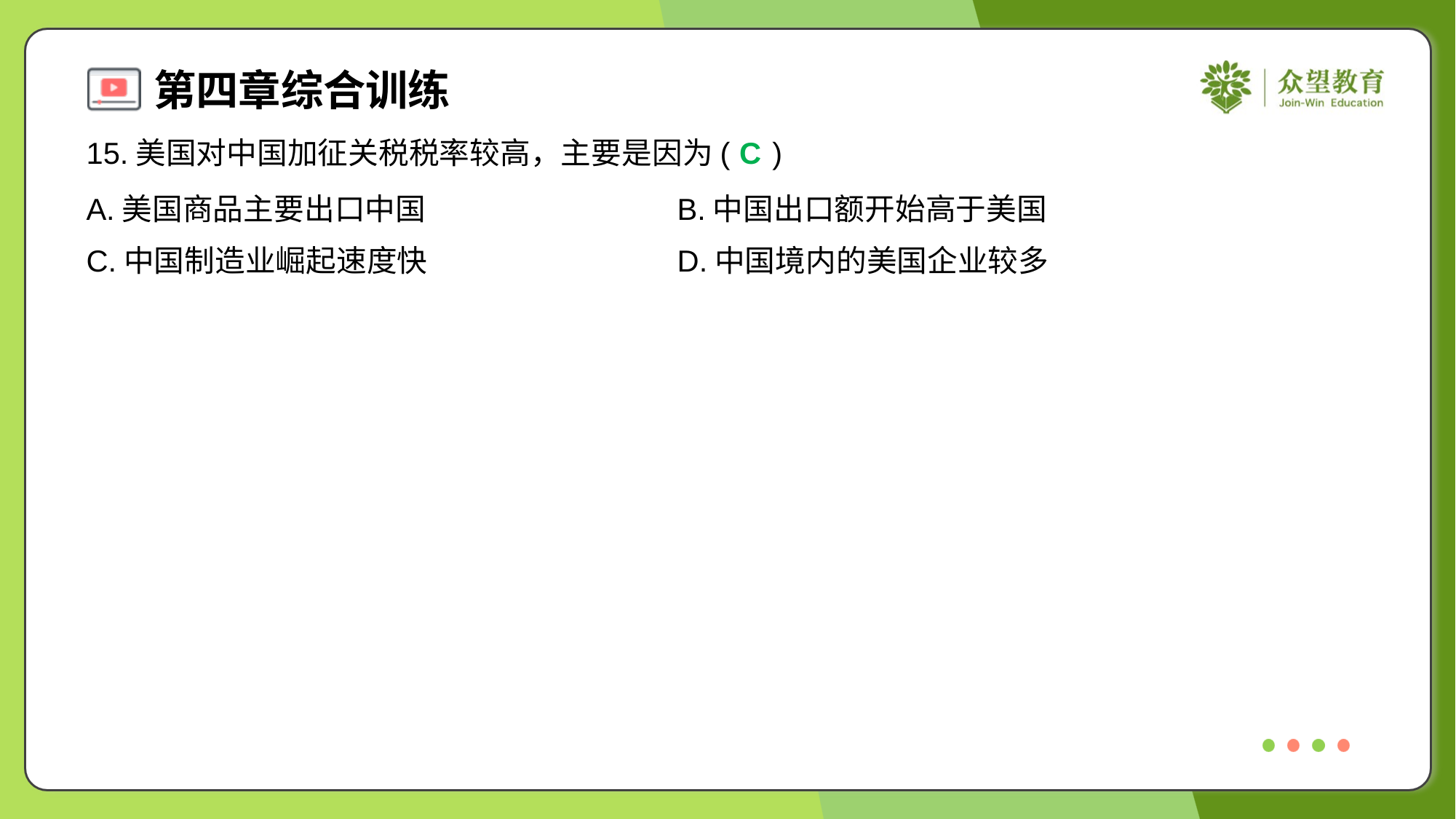

15.美国对中国加征关税税率较高，主要是因为(     )
C
A.美国商品主要出口中国	B.中国出口额开始高于美国
C.中国制造业崛起速度快	D.中国境内的美国企业较多